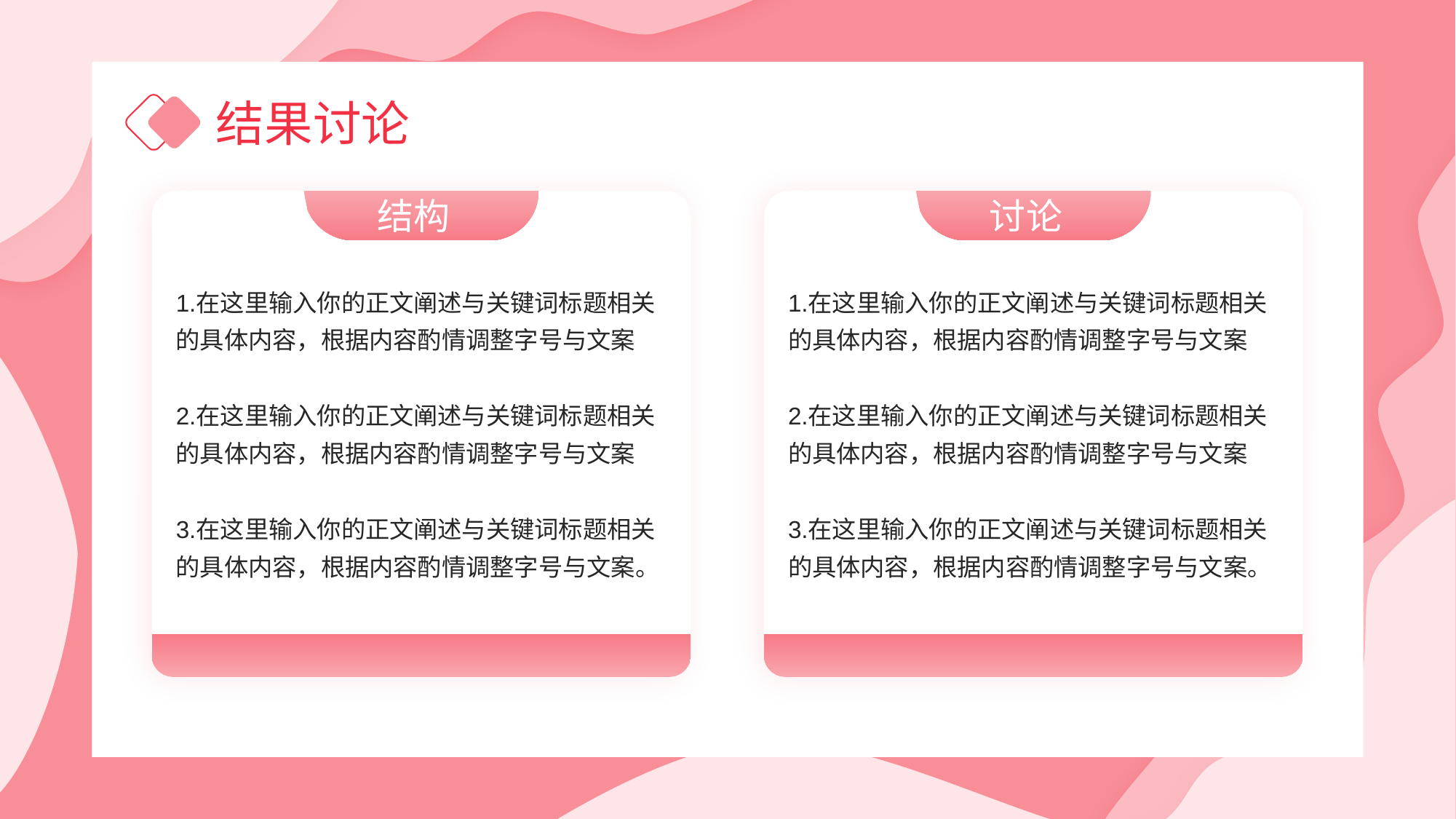

结果讨论

结构
讨论
在这里输入你的正文阐述与关键词标题相关的具体内容，根据内容酌情调整字号与文案

在这里输入你的正文阐述与关键词标题相关的具体内容，根据内容酌情调整字号与文案

在这里输入你的正文阐述与关键词标题相关的具体内容，根据内容酌情调整字号与文案。

在这里输入你的正文阐述与关键词标题相关的具体内容，根据内容酌情调整字号与文案

在这里输入你的正文阐述与关键词标题相关的具体内容，根据内容酌情调整字号与文案

在这里输入你的正文阐述与关键词标题相关的具体内容，根据内容酌情调整字号与文案。